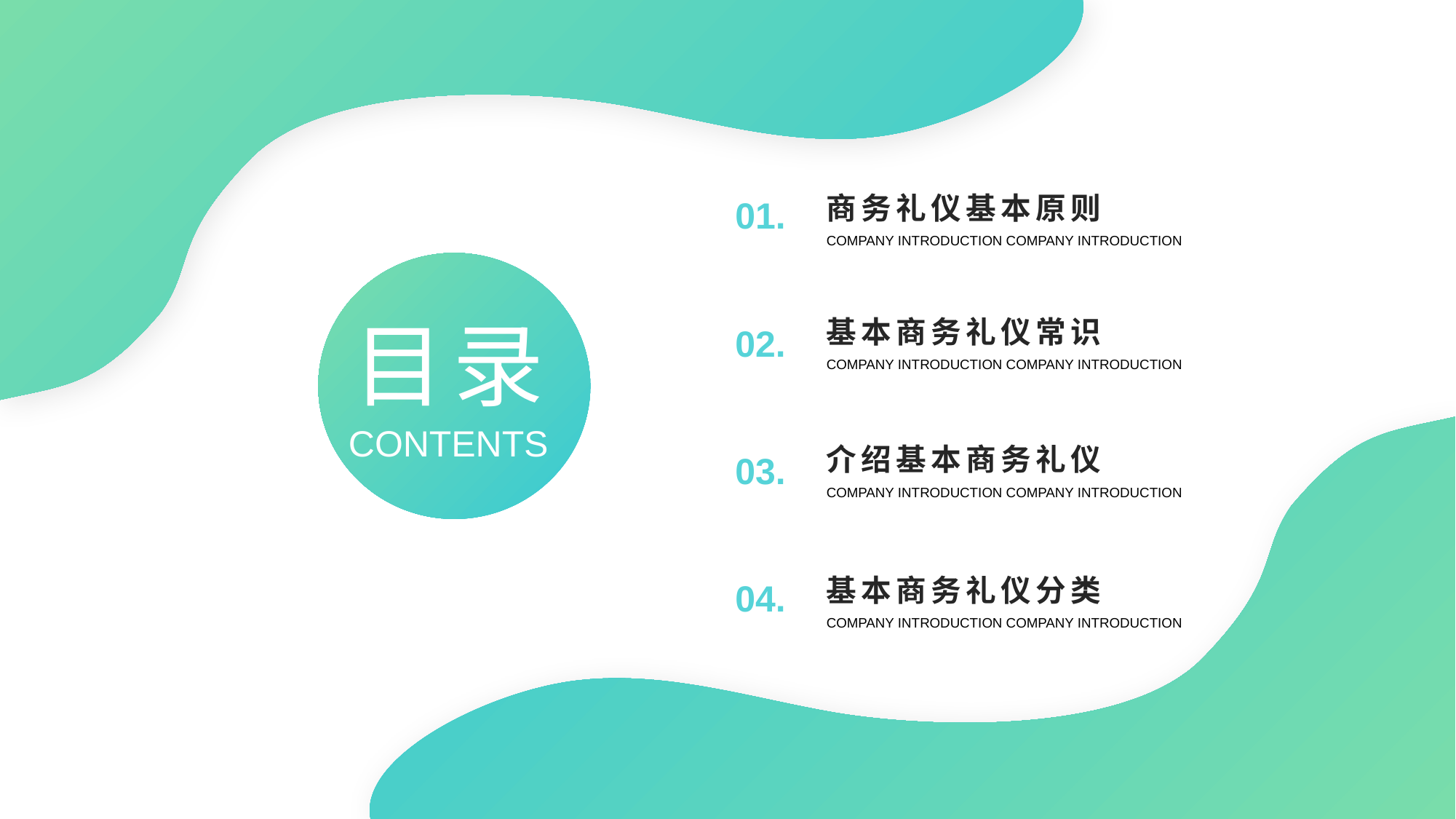

商务礼仪基本原则
01.
Company introduction Company introduction

目录
基本商务礼仪常识
02.
Company introduction Company introduction
CONTENTS

介绍基本商务礼仪
03.
Company introduction Company introduction
基本商务礼仪分类
04.
Company introduction Company introduction